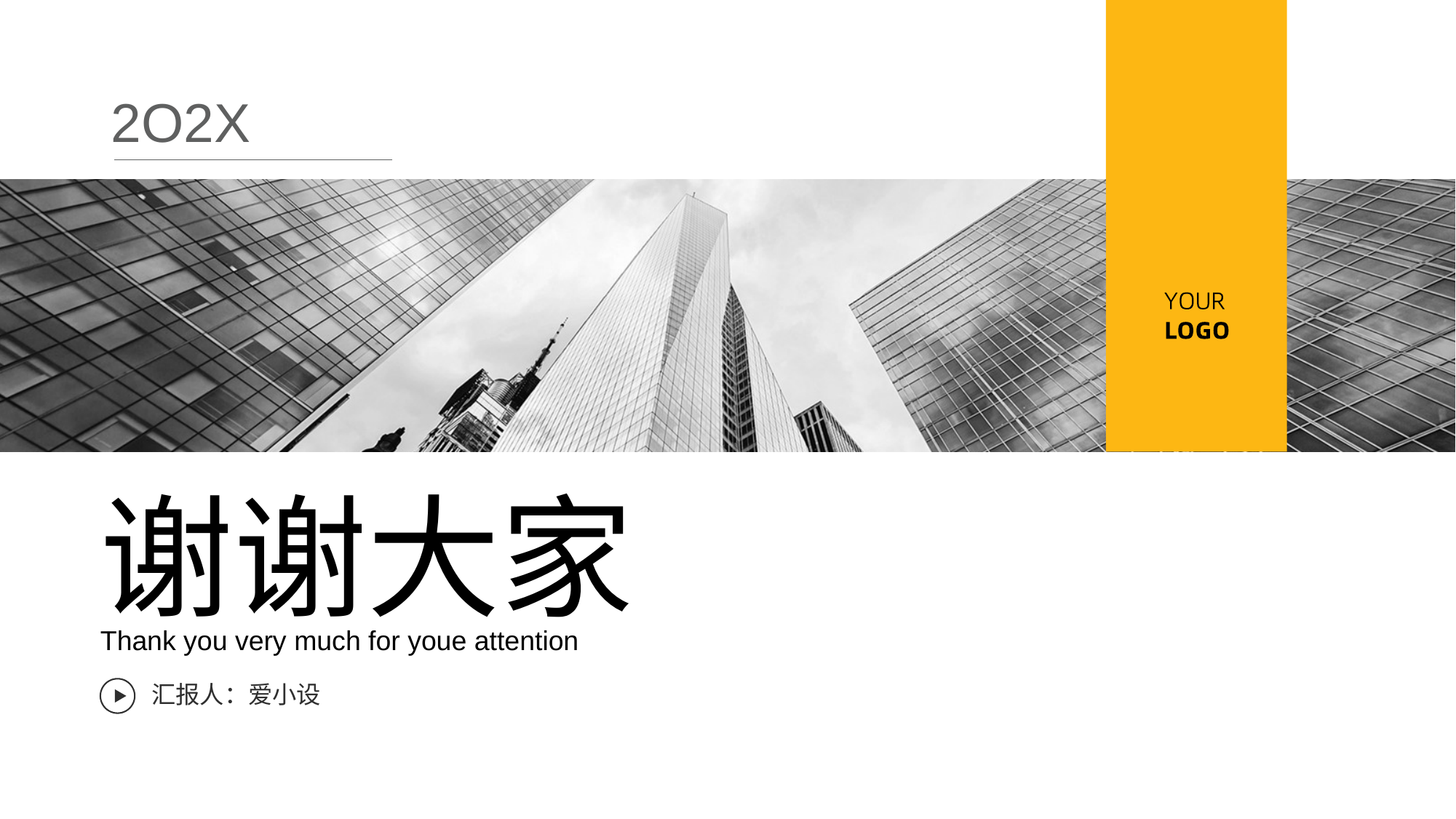

2O2X

谢谢大家
Thank you very much for youe attention
汇报人：爱小设